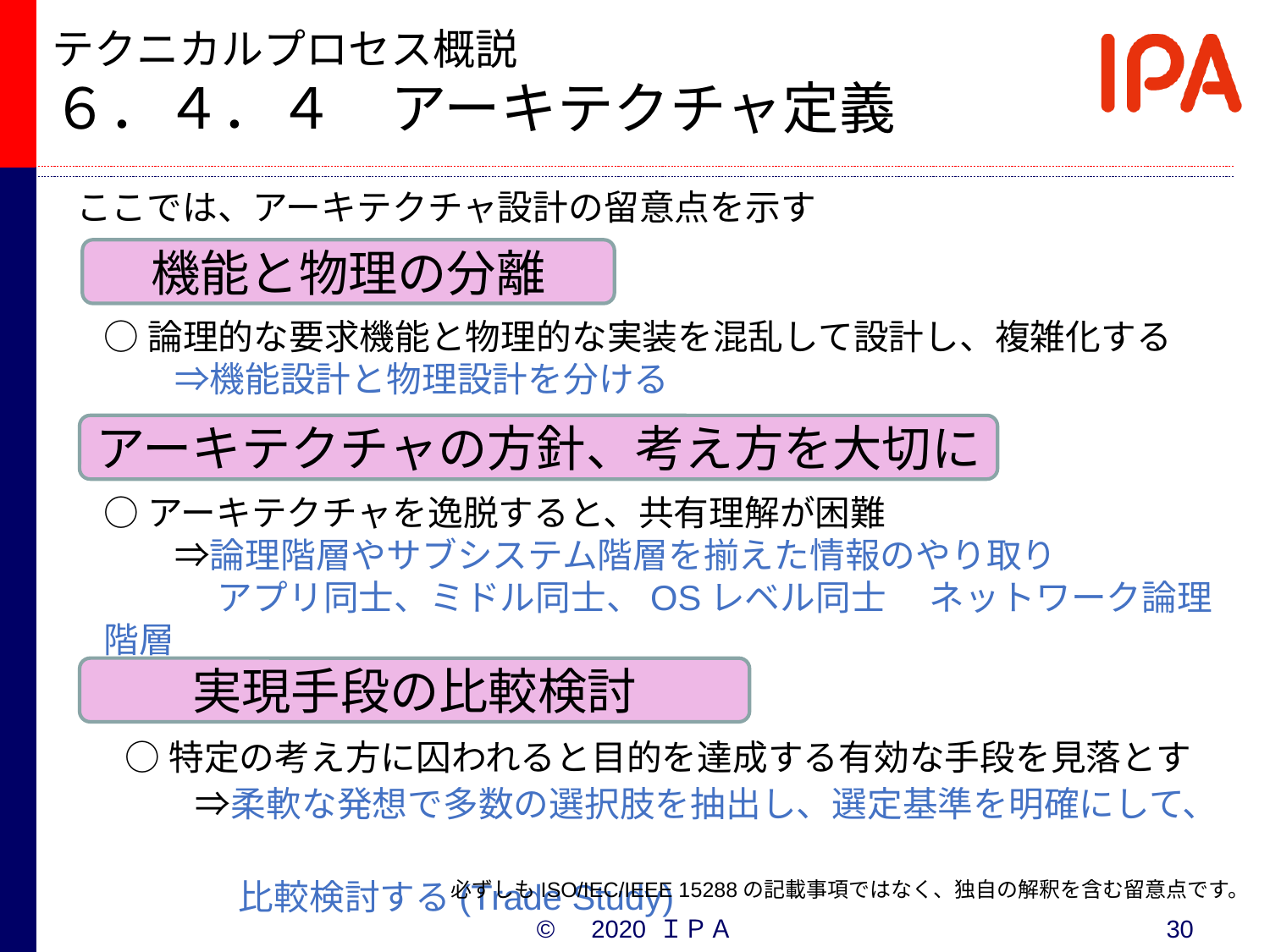

テクニカルプロセス概説
６．４．４　アーキテクチャ定義

ここでは、アーキテクチャ設計の留意点を示す
機能と物理の分離
○論理的な要求機能と物理的な実装を混乱して設計し、複雑化する
　　⇒機能設計と物理設計を分ける
アーキテクチャの方針、考え方を大切に
○アーキテクチャを逸脱すると、共有理解が困難
　　⇒論理階層やサブシステム階層を揃えた情報のやり取り
　　　 アプリ同士、ミドル同士、OSレベル同士　 ネットワーク論理階層

実現手段の比較検討
○特定の考え方に囚われると目的を達成する有効な手段を見落とす
　　⇒柔軟な発想で多数の選択肢を抽出し、選定基準を明確にして、
　　　 比較検討する(Trade Study)
必ずしもISO/IEC/IEEE 15288の記載事項ではなく、独自の解釈を含む留意点です。
©　2020 ＩＰＡ
30